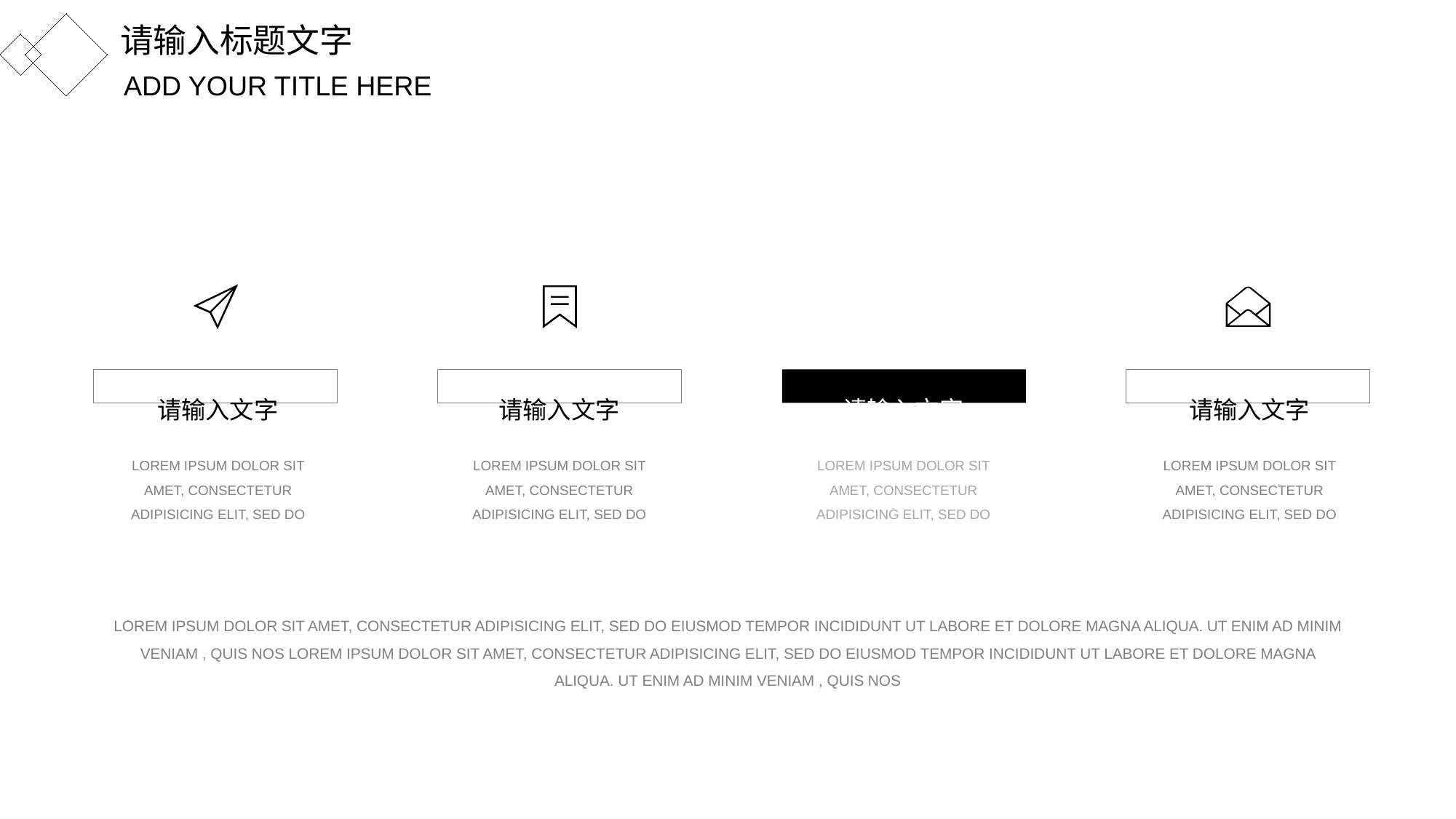

请输入标题文字

ADD YOUR TITLE HERE

请输入文字
请输入文字
请输入文字
请输入文字
LOREM IPSUM DOLOR SIT AMET, CONSECTETUR ADIPISICING ELIT, SED DO
LOREM IPSUM DOLOR SIT AMET, CONSECTETUR ADIPISICING ELIT, SED DO
LOREM IPSUM DOLOR SIT AMET, CONSECTETUR ADIPISICING ELIT, SED DO
LOREM IPSUM DOLOR SIT AMET, CONSECTETUR ADIPISICING ELIT, SED DO
LOREM IPSUM DOLOR SIT AMET, CONSECTETUR ADIPISICING ELIT, SED DO EIUSMOD TEMPOR INCIDIDUNT UT LABORE ET DOLORE MAGNA ALIQUA. UT ENIM AD MINIM VENIAM , QUIS NOS LOREM IPSUM DOLOR SIT AMET, CONSECTETUR ADIPISICING ELIT, SED DO EIUSMOD TEMPOR INCIDIDUNT UT LABORE ET DOLORE MAGNA ALIQUA. UT ENIM AD MINIM VENIAM , QUIS NOS